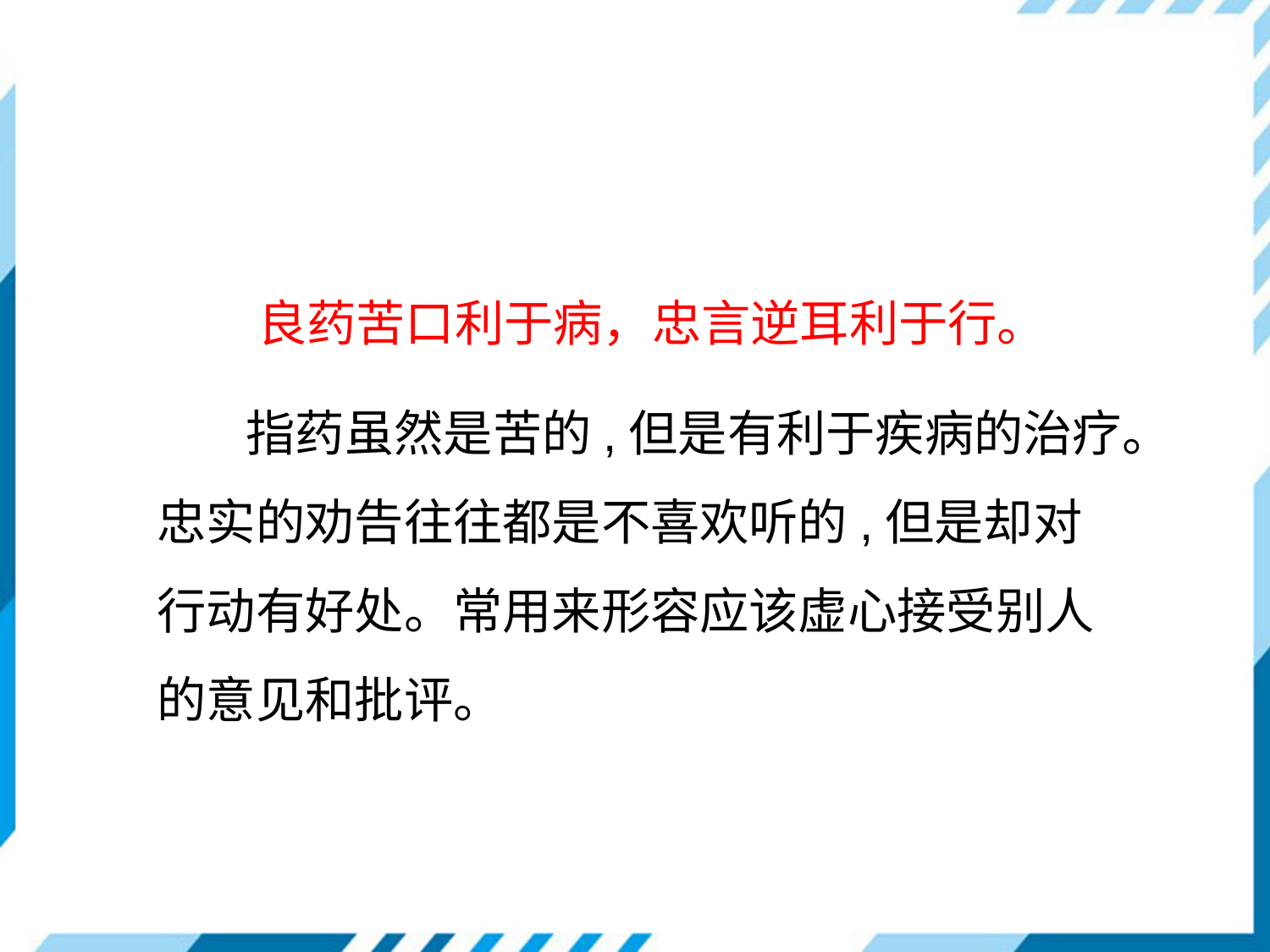

良药苦口利于病，忠言逆耳利于行。
       指药虽然是苦的,但是有利于疾病的治疗。忠实的劝告往往都是不喜欢听的,但是却对行动有好处。常用来形容应该虚心接受别人的意见和批评。